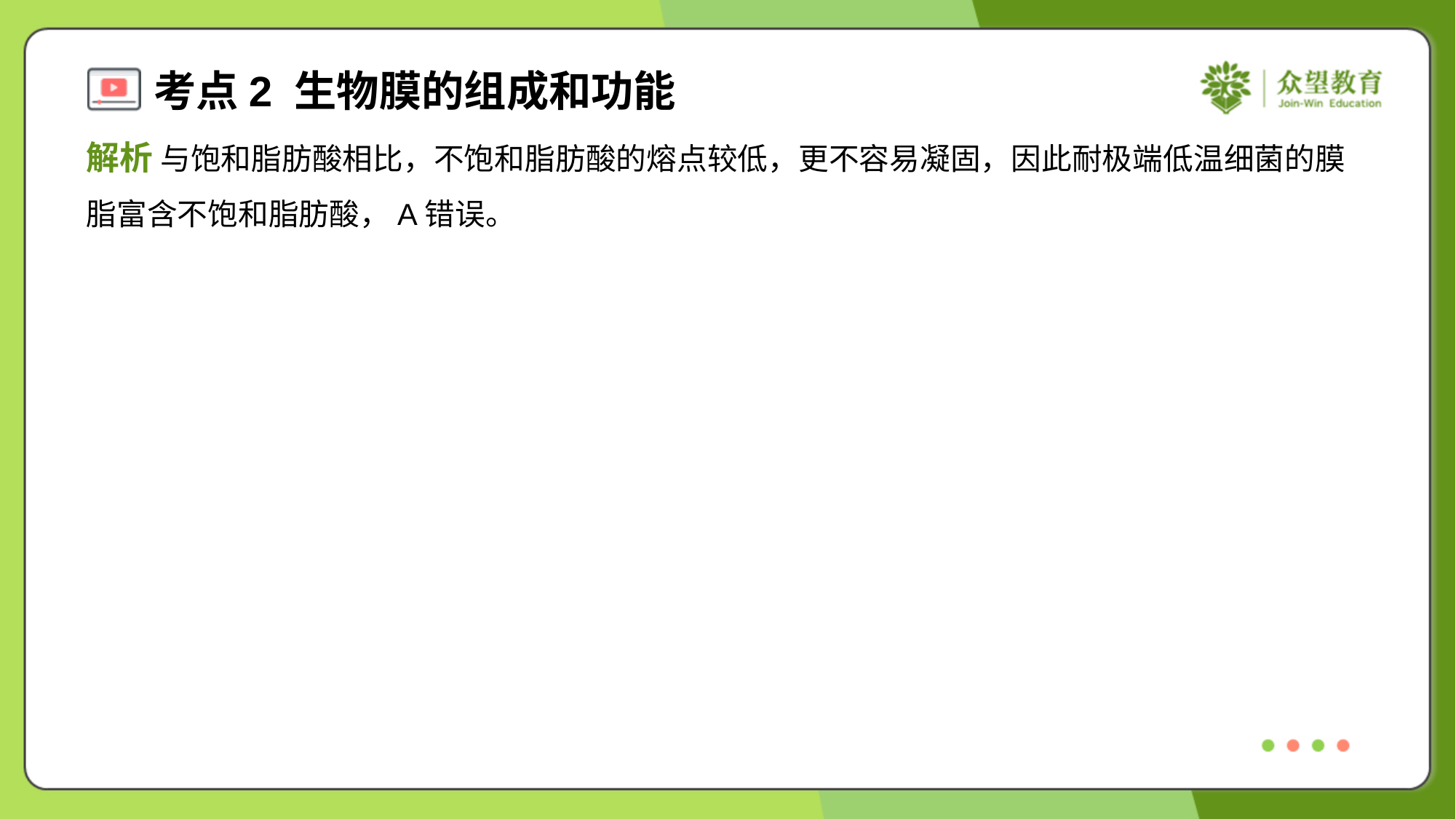

解析 与饱和脂肪酸相比，不饱和脂肪酸的熔点较低，更不容易凝固，因此耐极端低温细菌的膜
脂富含不饱和脂肪酸，A错误。